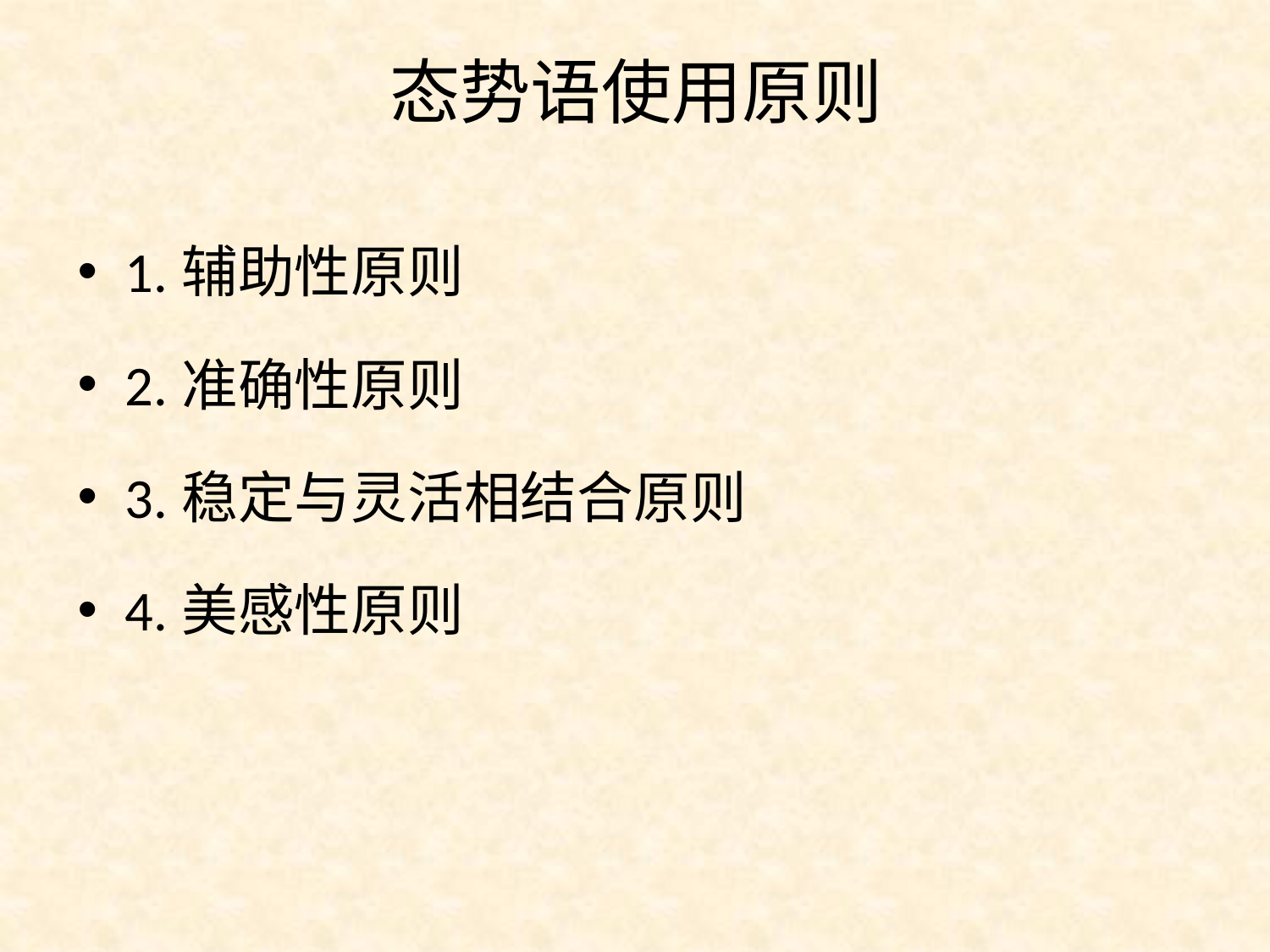

# 态势语使用原则
1.辅助性原则
2.准确性原则
3.稳定与灵活相结合原则
4.美感性原则